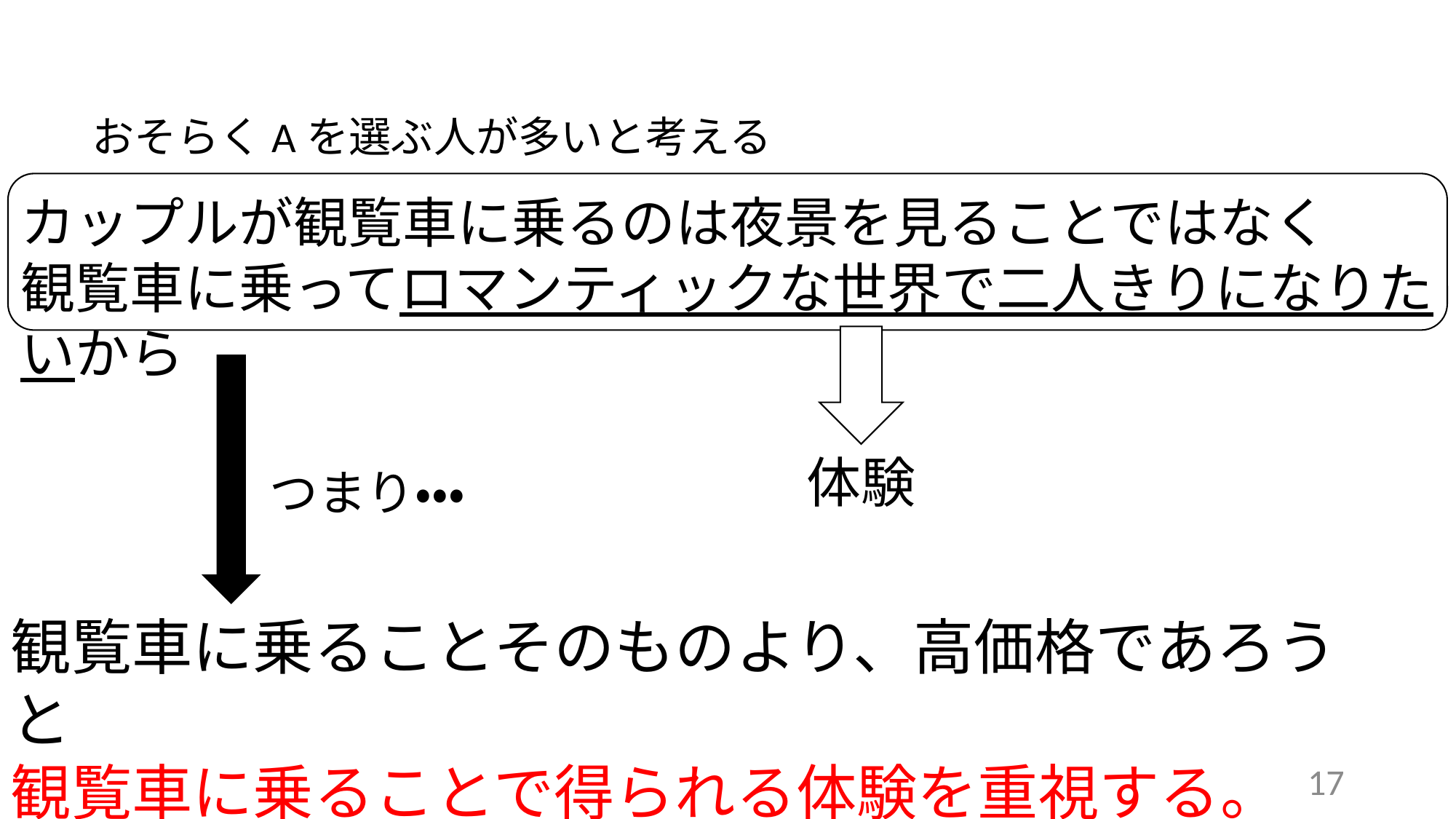

おそらくAを選ぶ人が多いと考える

カップルが観覧車に乗るのは夜景を見ることではなく
観覧車に乗ってロマンティックな世界で二人きりになりたいから

体験
つまり・・・
観覧車に乗ることそのものより、高価格であろうと
観覧車に乗ることで得られる体験を重視する。
17